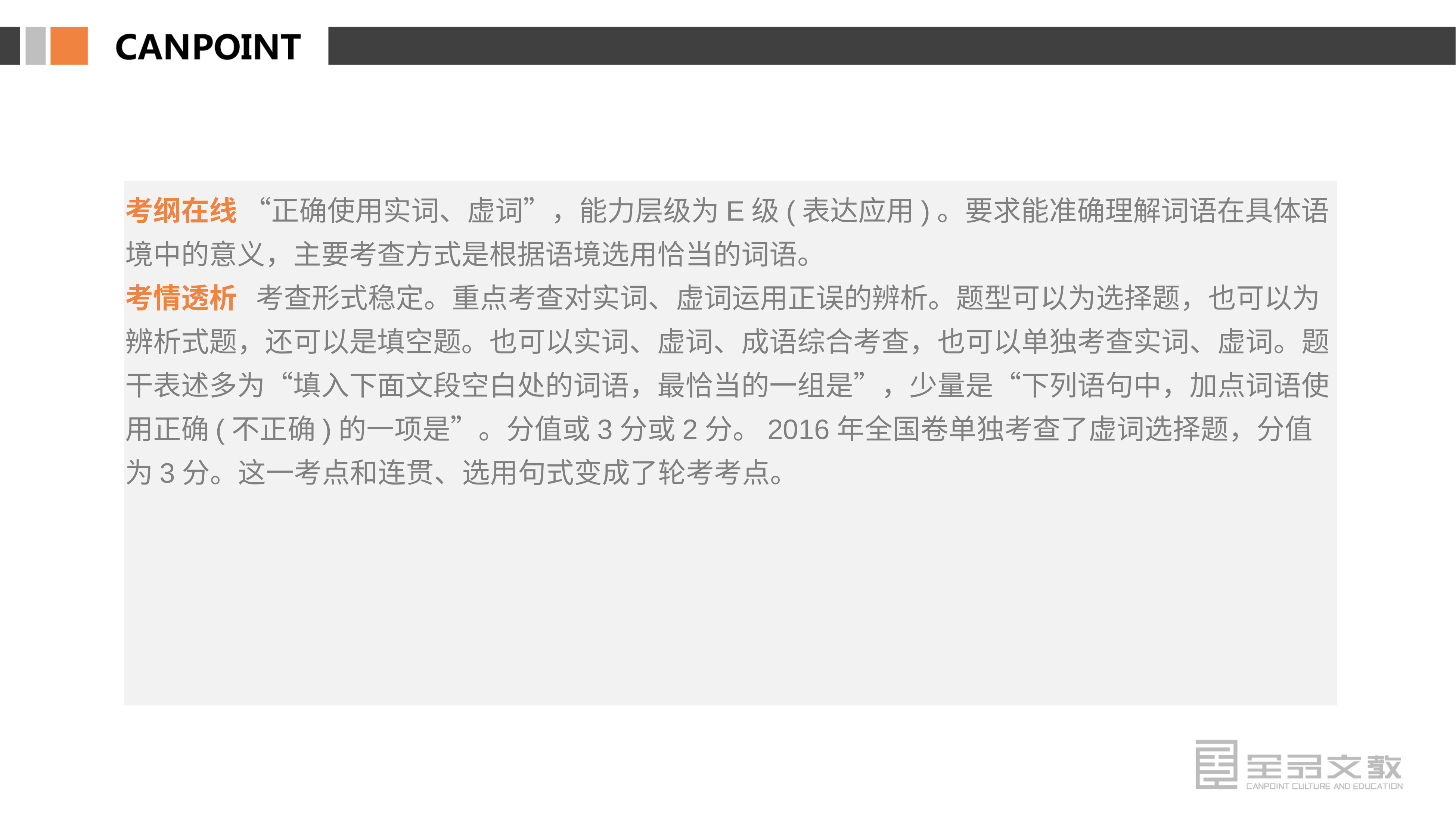

考纲在线 “正确使用实词、虚词”，能力层级为E级(表达应用)。要求能准确理解词语在具体语境中的意义，主要考查方式是根据语境选用恰当的词语。
考情透析   考查形式稳定。重点考查对实词、虚词运用正误的辨析。题型可以为选择题，也可以为辨析式题，还可以是填空题。也可以实词、虚词、成语综合考查，也可以单独考查实词、虚词。题干表述多为“填入下面文段空白处的词语，最恰当的一组是”，少量是“下列语句中，加点词语使用正确(不正确)的一项是”。分值或3分或2分。2016年全国卷单独考查了虚词选择题，分值为3分。这一考点和连贯、选用句式变成了轮考考点。